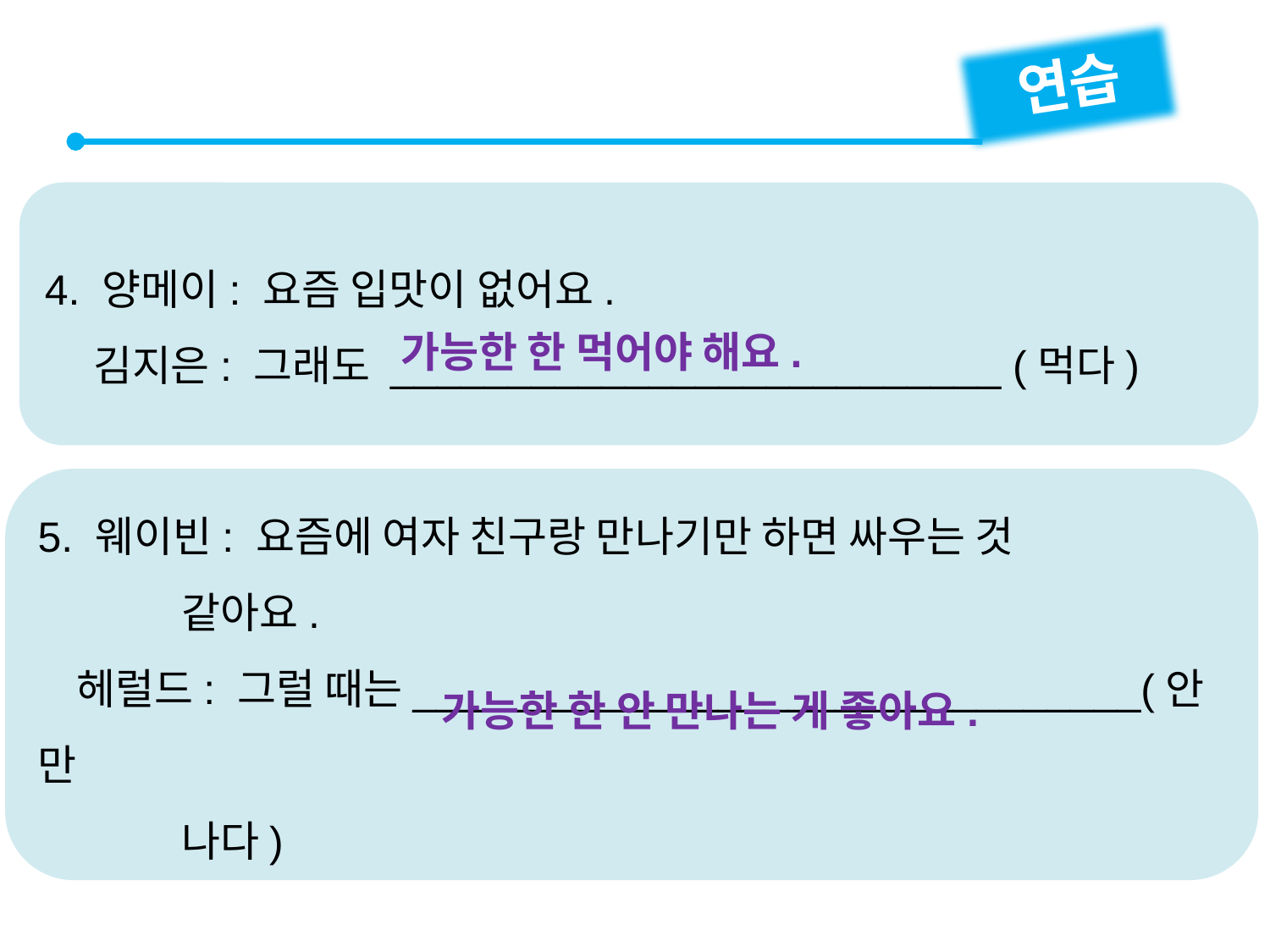

연습
4. 양메이: 요즘 입맛이 없어요.
    김지은: 그래도 __________________________ (먹다)
가능한 한 먹어야 해요.
5. 웨이빈: 요즘에 여자 친구랑 만나기만 하면 싸우는 것
              같아요.
   헤럴드: 그럴 때는_______________________________(안 만
              나다)
가능한 한 안 만나는 게 좋아요.